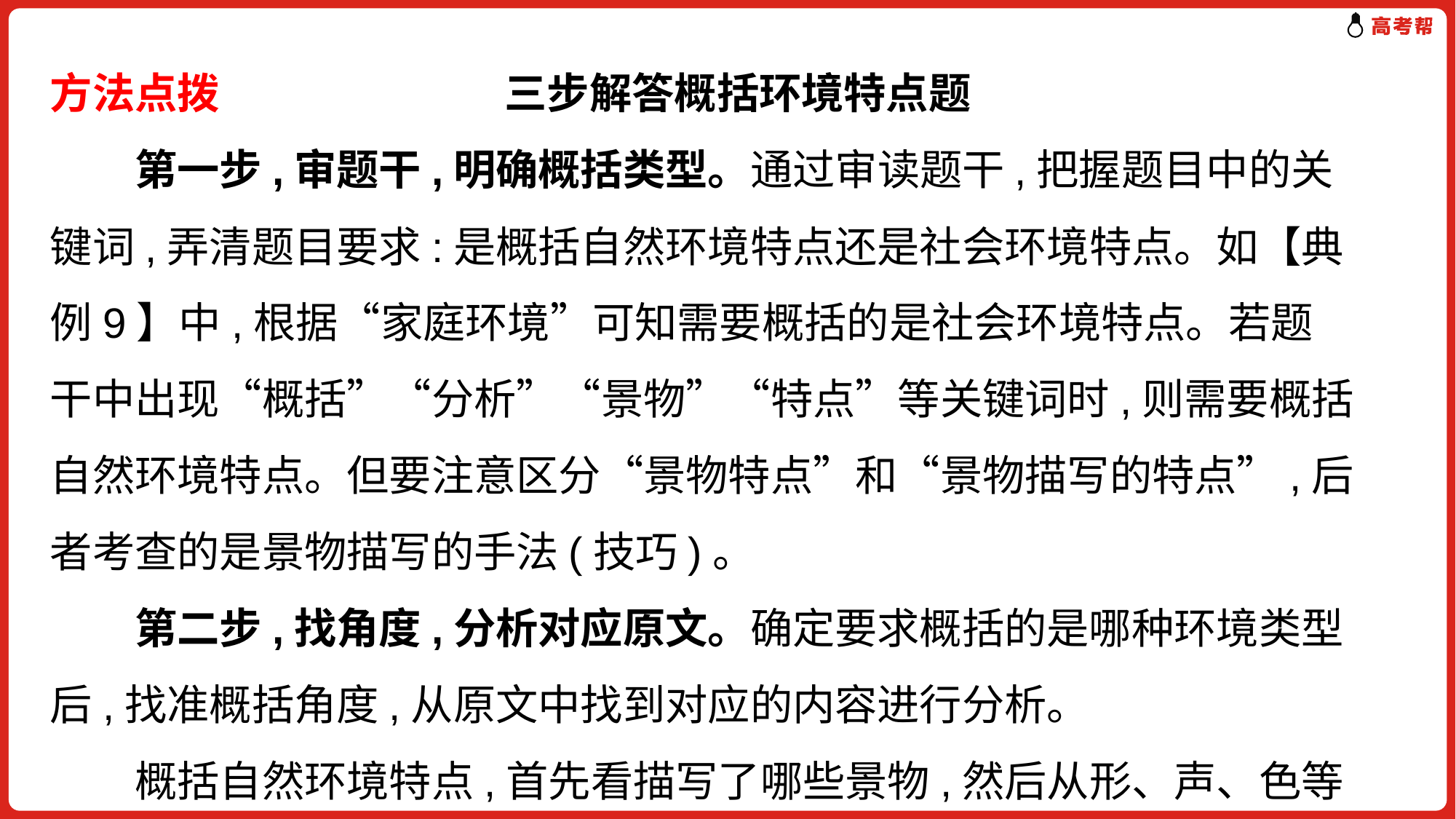

方法点拨　　　　            三步解答概括环境特点题
　　第一步,审题干,明确概括类型。通过审读题干,把握题目中的关键词,弄清题目要求:是概括自然环境特点还是社会环境特点。如【典例9】中,根据“家庭环境”可知需要概括的是社会环境特点。若题干中出现“概括”“分析”“景物”“特点”等关键词时,则需要概括自然环境特点。但要注意区分“景物特点”和“景物描写的特点”,后者考查的是景物描写的手法(技巧)。
　　第二步,找角度,分析对应原文。确定要求概括的是哪种环境类型后,找准概括角度,从原文中找到对应的内容进行分析。
　　概括自然环境特点,首先看描写了哪些景物,然后从形、声、色等角